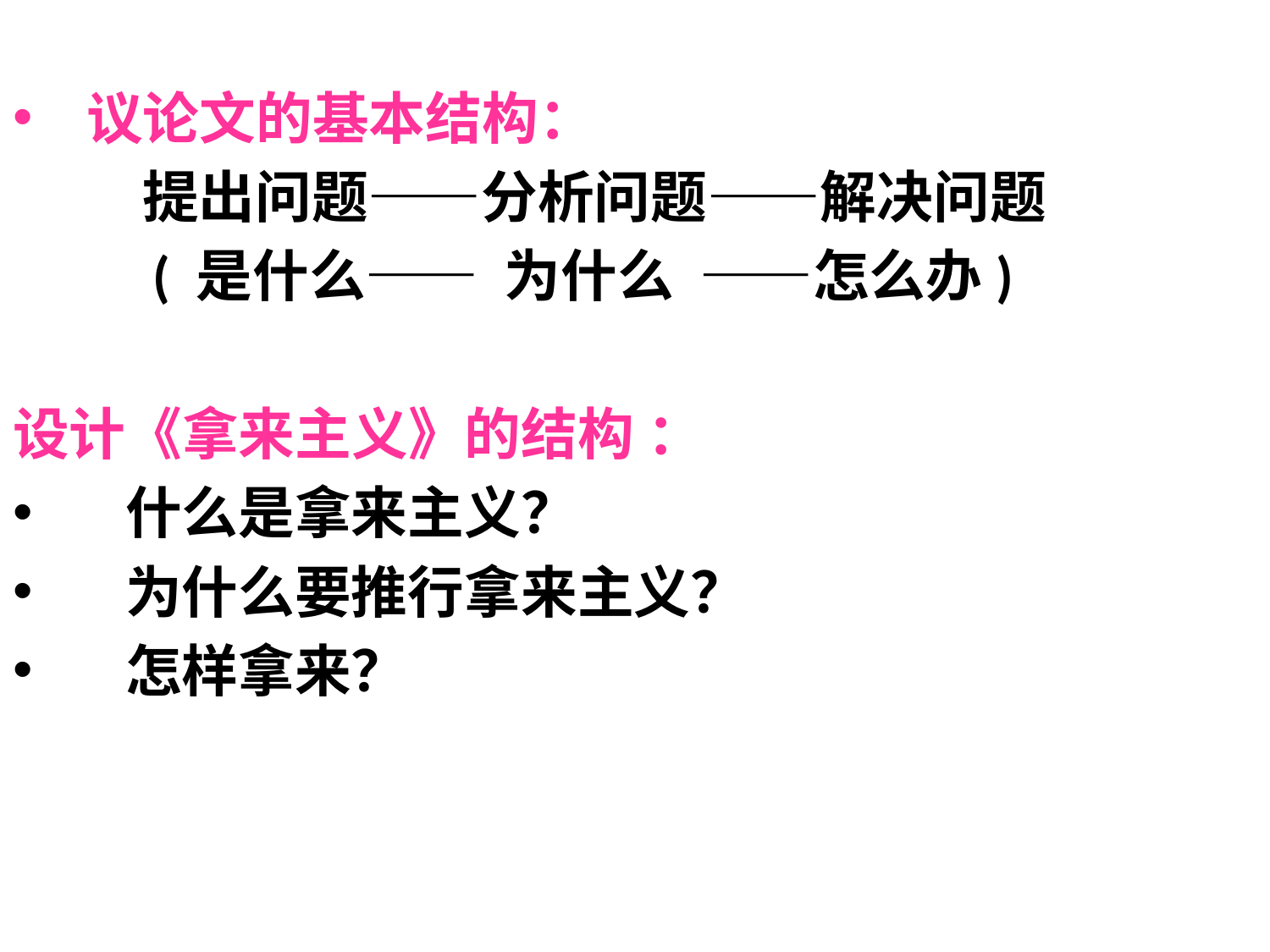

议论文的基本结构：
         提出问题——分析问题——解决问题
           ( 是什么——  为什么  ——怎么办)

设计《拿来主义》的结构 ：
    什么是拿来主义？
    为什么要推行拿来主义？
    怎样拿来？